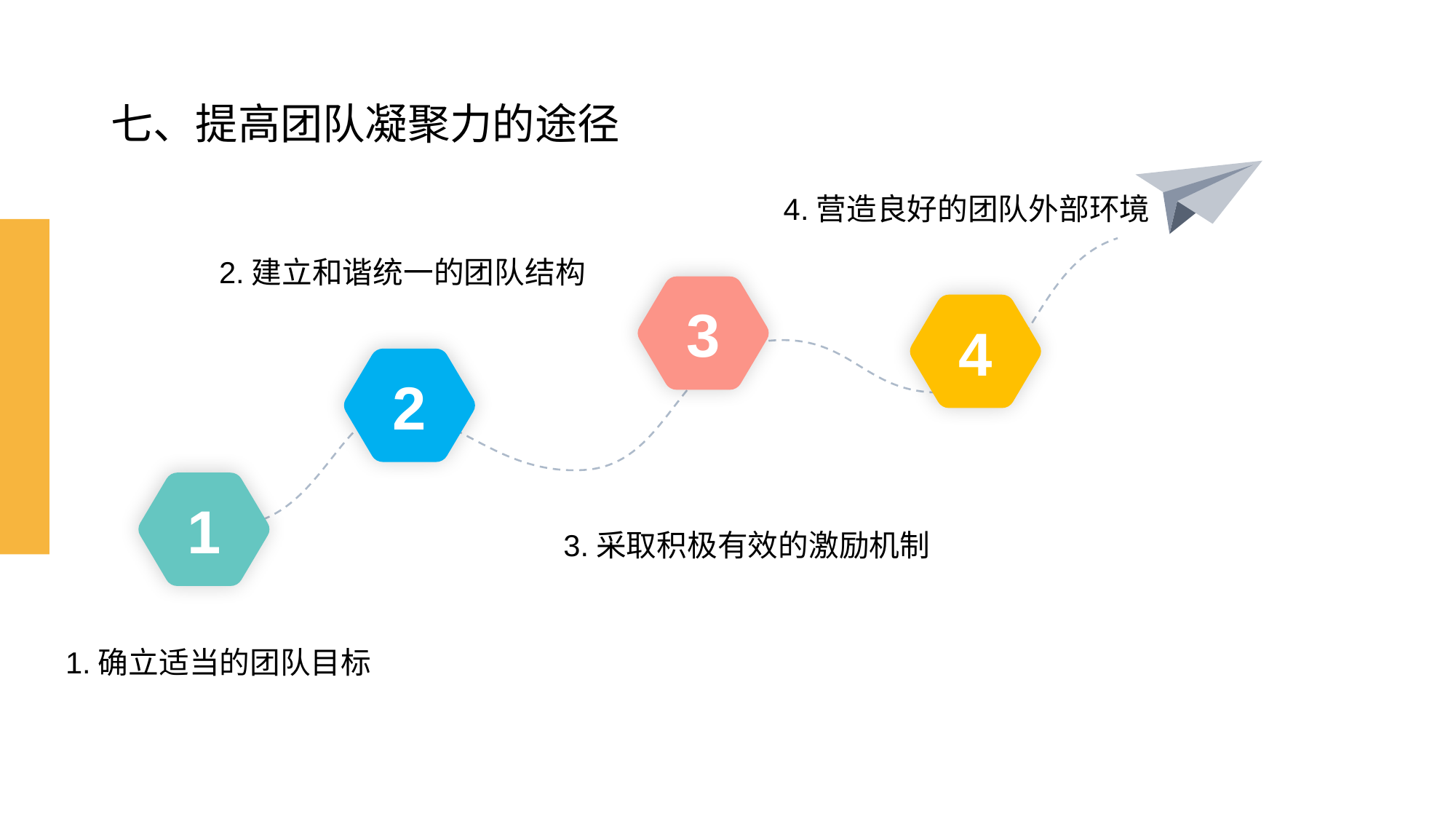

# 七、提高团队凝聚力的途径

4.营造良好的团队外部环境

2.建立和谐统一的团队结构
3
4
2
1
3.采取积极有效的激励机制
1.确立适当的团队目标